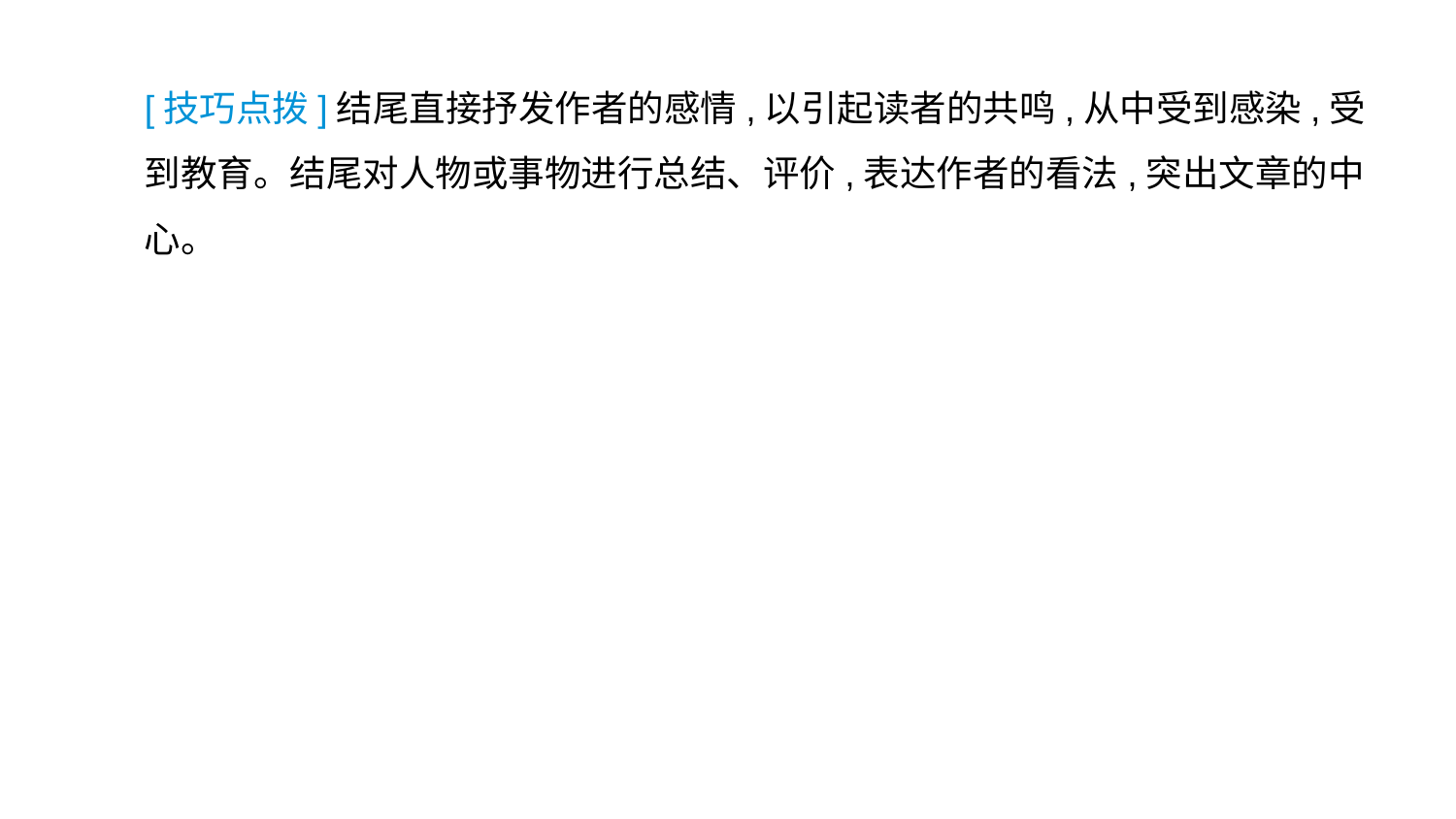

[技巧点拨]结尾直接抒发作者的感情,以引起读者的共鸣,从中受到感染,受到教育。结尾对人物或事物进行总结、评价,表达作者的看法,突出文章的中心。